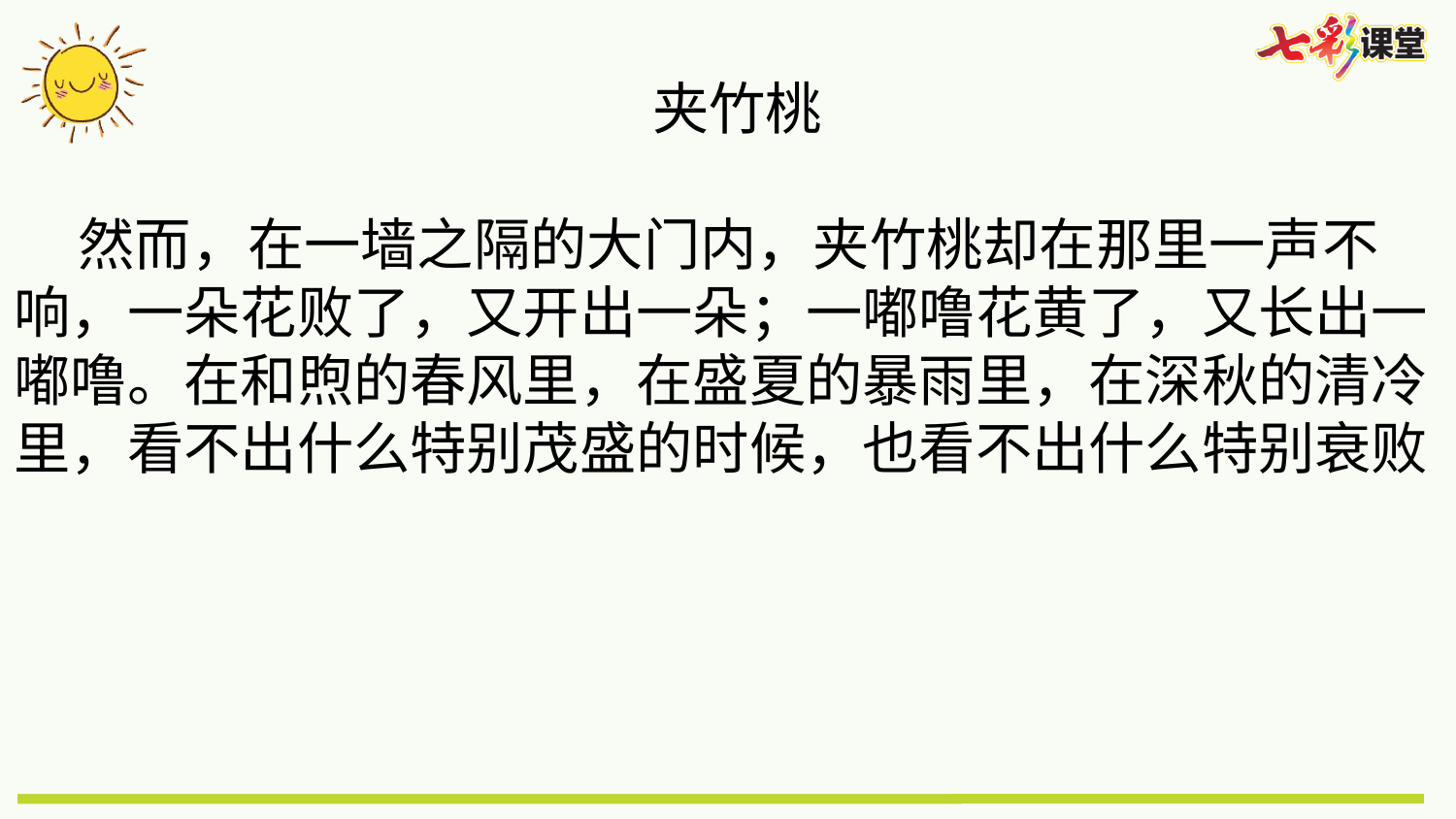

夹竹桃

    然而，在一墙之隔的大门内，夹竹桃却在那里一声不响，一朵花败了，又开出一朵；一嘟噜花黄了，又长出一嘟噜。在和煦的春风里，在盛夏的暴雨里，在深秋的清冷里，看不出什么特别茂盛的时候，也看不出什么特别衰败